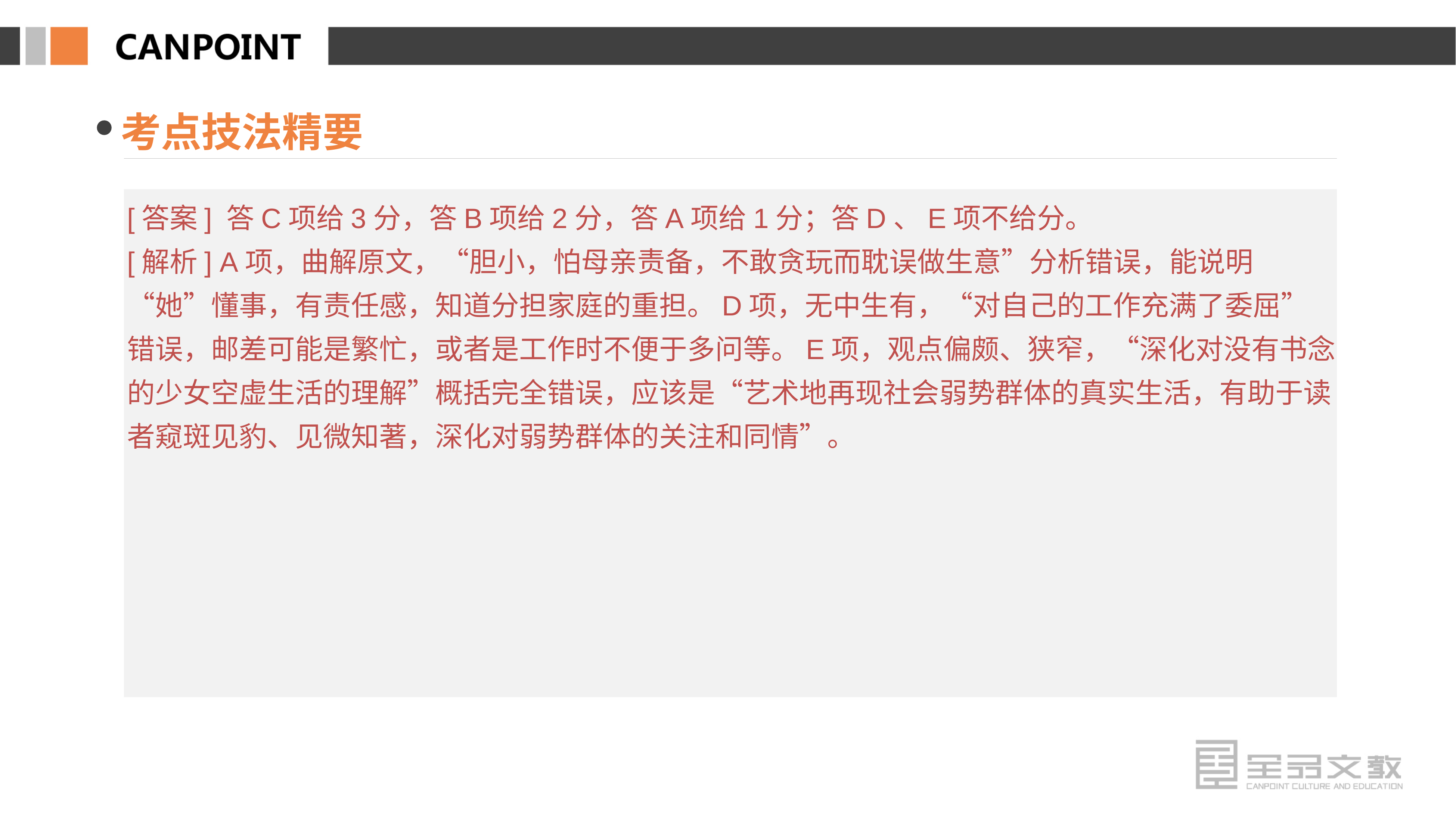

考点技法精要

[答案] 答C项给3分，答B项给2分，答A项给1分；答D、E项不给分。
[解析] A项，曲解原文，“胆小，怕母亲责备，不敢贪玩而耽误做生意”分析错误，能说明“她”懂事，有责任感，知道分担家庭的重担。D项，无中生有，“对自己的工作充满了委屈”错误，邮差可能是繁忙，或者是工作时不便于多问等。E项，观点偏颇、狭窄，“深化对没有书念的少女空虚生活的理解”概括完全错误，应该是“艺术地再现社会弱势群体的真实生活，有助于读者窥斑见豹、见微知著，深化对弱势群体的关注和同情”。